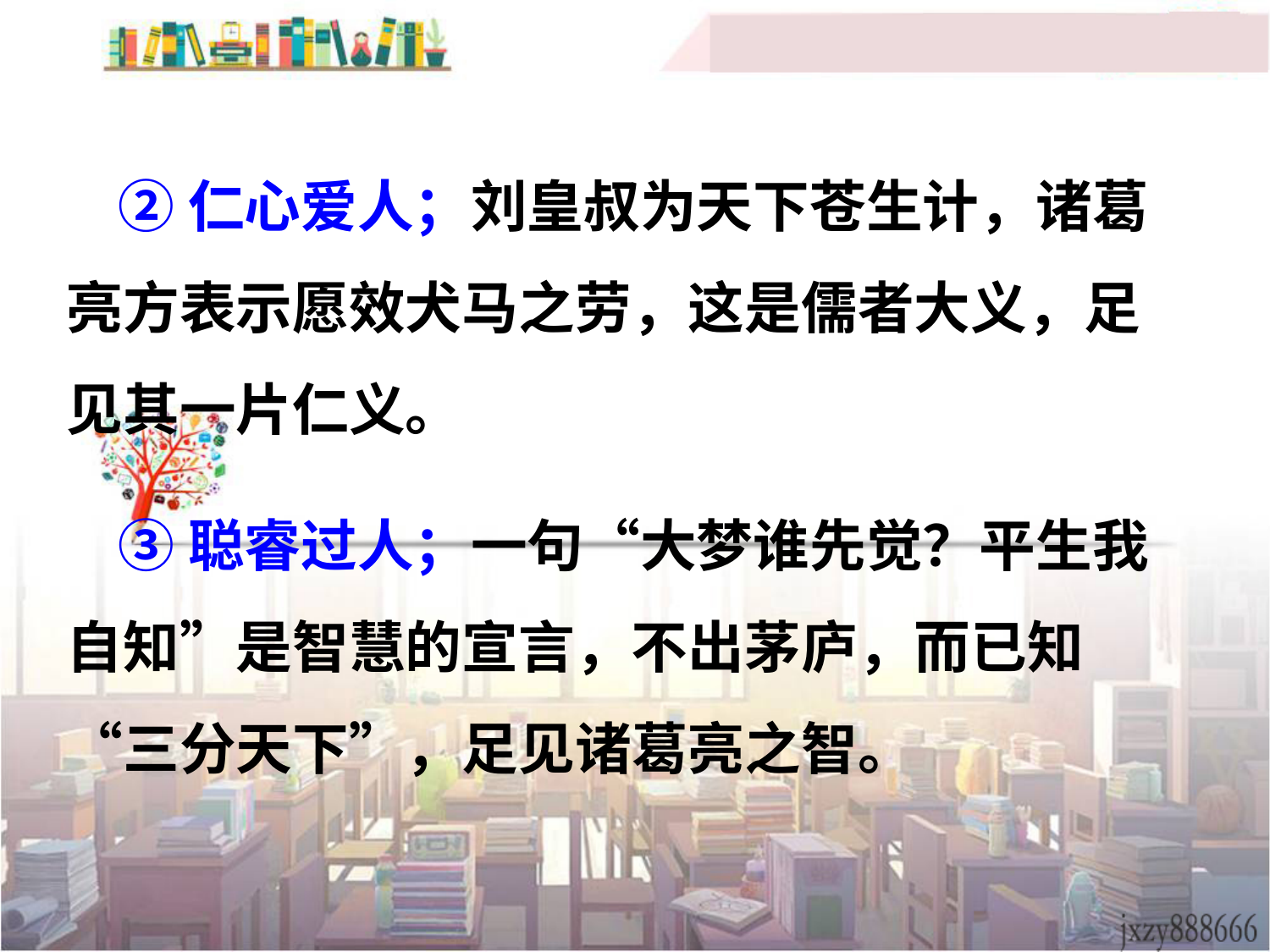

②仁心爱人；刘皇叔为天下苍生计，诸葛亮方表示愿效犬马之劳，这是儒者大义，足见其一片仁义。
    ③聪睿过人；一句“大梦谁先觉？平生我自知”是智慧的宣言，不出茅庐，而已知“三分天下”，足见诸葛亮之智。